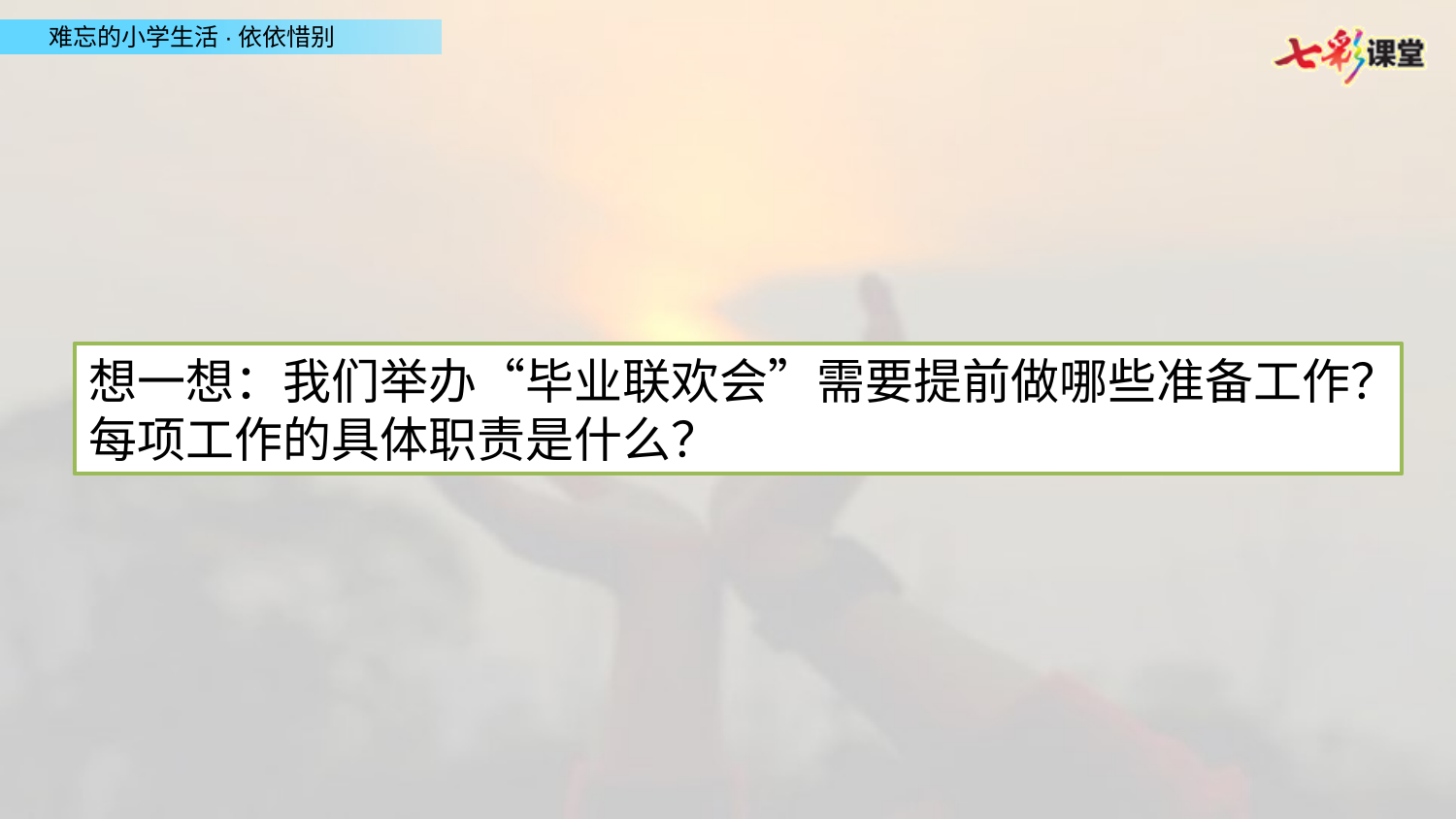

想一想：我们举办“毕业联欢会”需要提前做哪些准备工作？
每项工作的具体职责是什么？